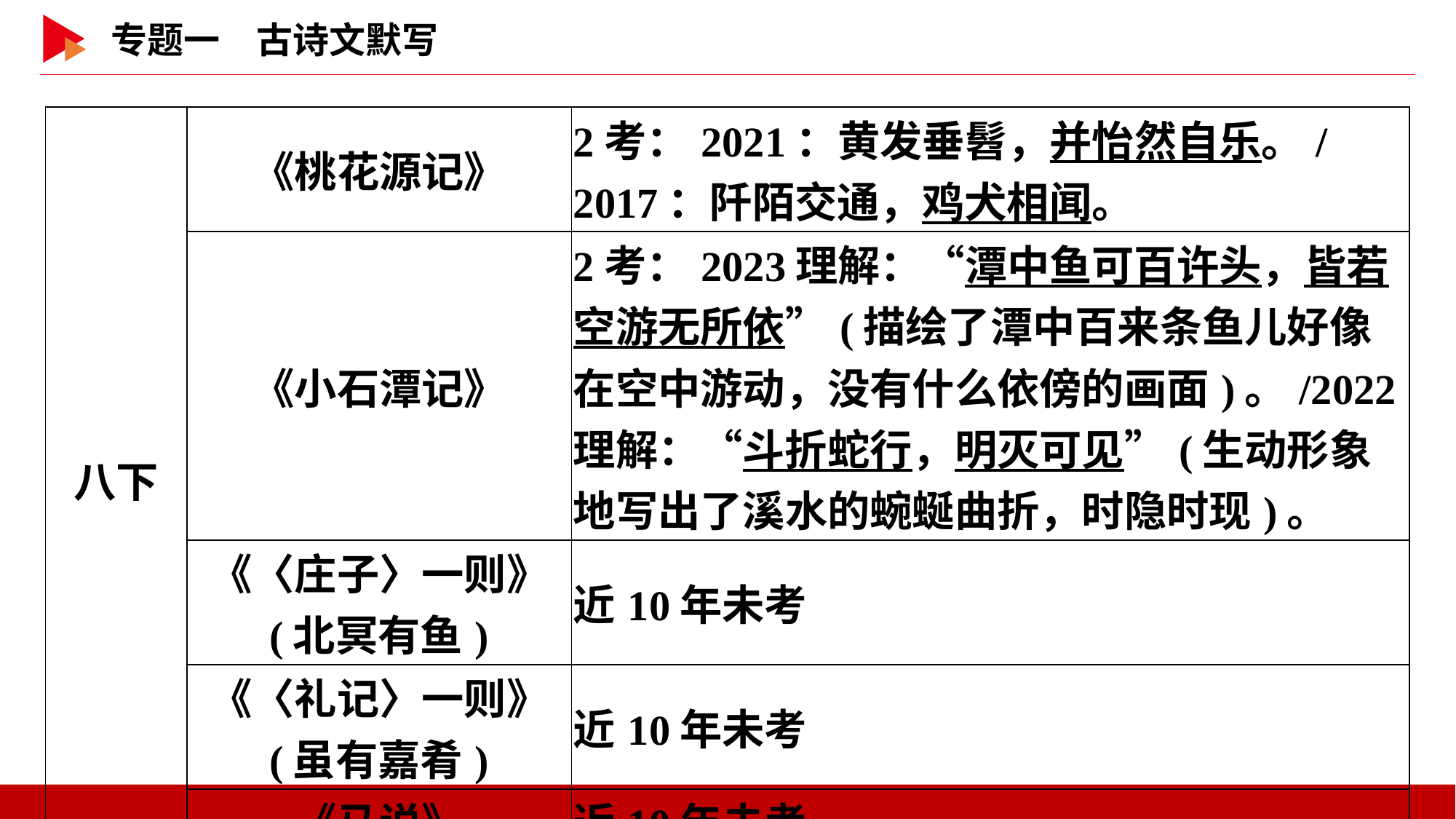

| 八下 | 《桃花源记》 | 2考：2021：黄发垂髫，并怡然自乐。/2017：阡陌交通，鸡犬相闻。 |
| --- | --- | --- |
|  | 《小石潭记》 | 2考：2023理解：“潭中鱼可百许头，皆若空游无所依”(描绘了潭中百来条鱼儿好像在空中游动，没有什么依傍的画面)。/2022理解：“斗折蛇行，明灭可见”(生动形象地写出了溪水的蜿蜒曲折，时隐时现)。 |
|  | 《〈庄子〉一则》 (北冥有鱼) | 近10年未考 |
|  | 《〈礼记〉一则》 (虽有嘉肴) | 近10年未考 |
|  | 《马说》 | 近10年未考 |